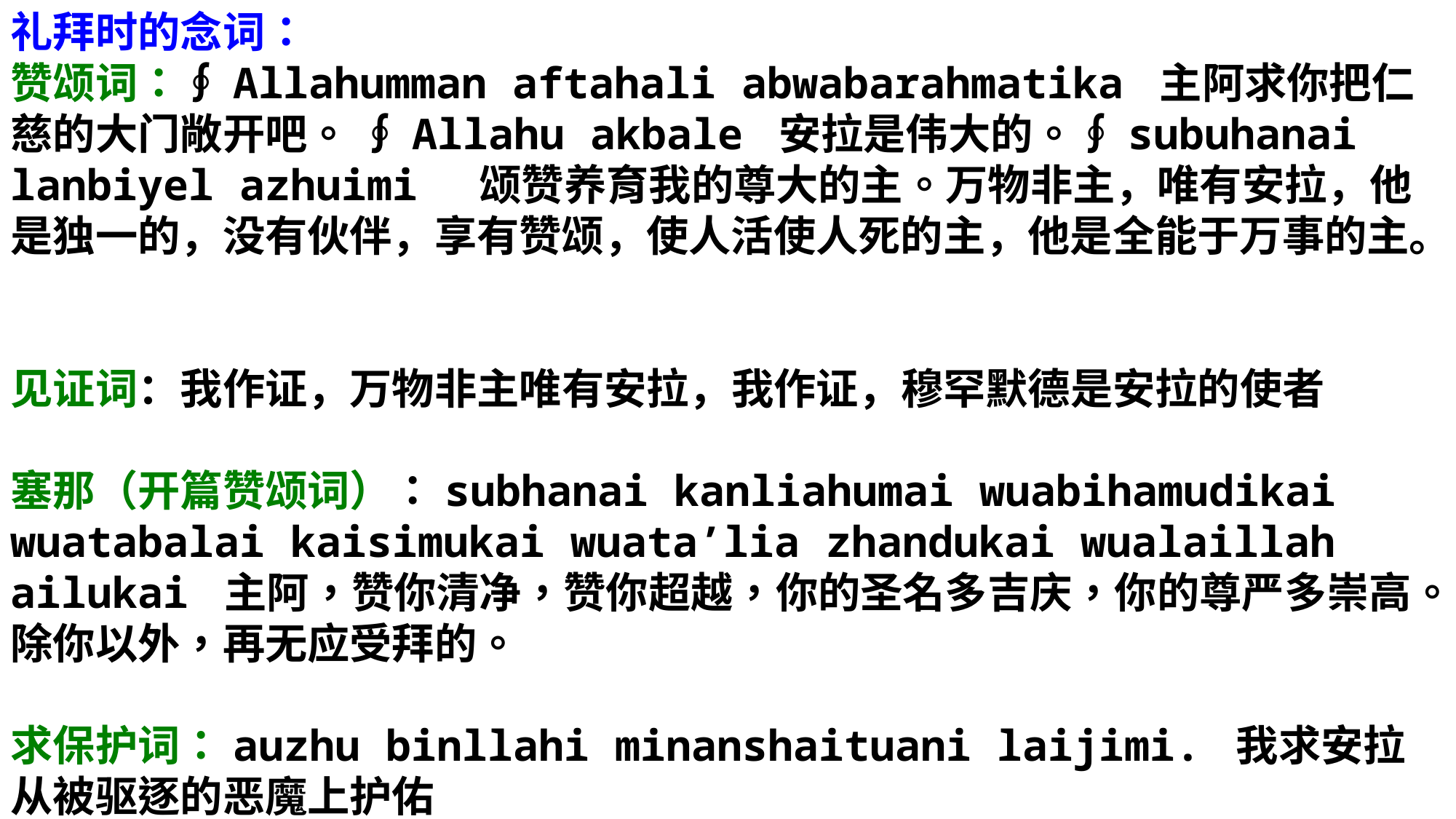

礼拜时的念词：
赞颂词：∮Allahumman aftahali abwabarahmatika 主阿求你把仁慈的大门敞开吧。 ∮Allahu akbale 安拉是伟大的。∮subuhanai lanbiyel azhuimi  颂赞养育我的尊大的主。万物非主，唯有安拉，他是独一的，没有伙伴，享有赞颂，使人活使人死的主，他是全能于万事的主。

见证词：我作证，万物非主唯有安拉，我作证，穆罕默德是安拉的使者

塞那（开篇赞颂词）：subhanai kanliahumai wuabihamudikai wuatabalai kaisimukai wuata’lia zhandukai wualaillah ailukai 主阿，赞你清净，赞你超越，你的圣名多吉庆，你的尊严多崇高。除你以外，再无应受拜的。

求保护词：auzhu binllahi minanshaituani laijimi. 我求安拉从被驱逐的恶魔上护佑